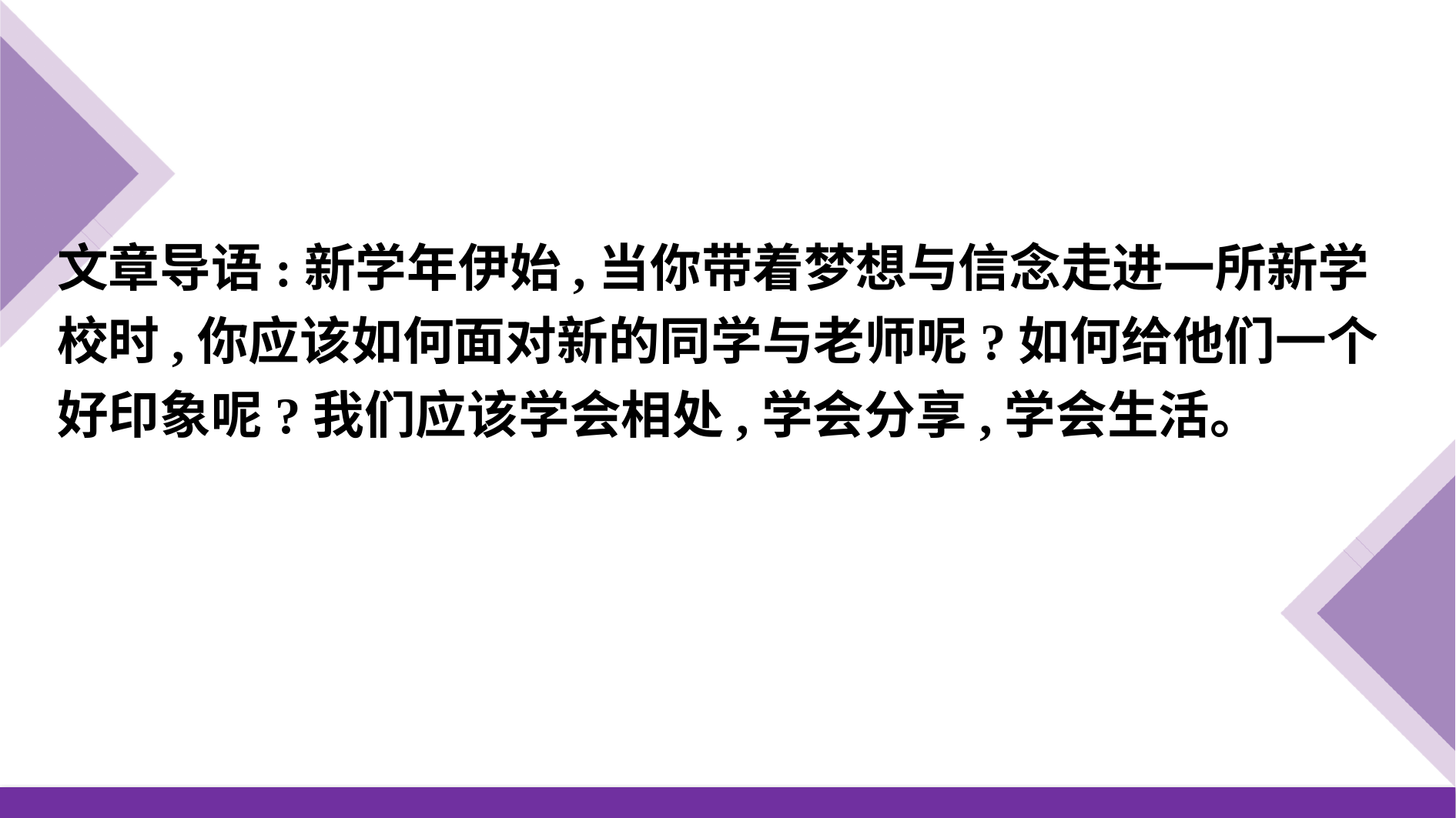

文章导语:新学年伊始,当你带着梦想与信念走进一所新学校时,你应该如何面对新的同学与老师呢?如何给他们一个好印象呢?我们应该学会相处,学会分享,学会生活。